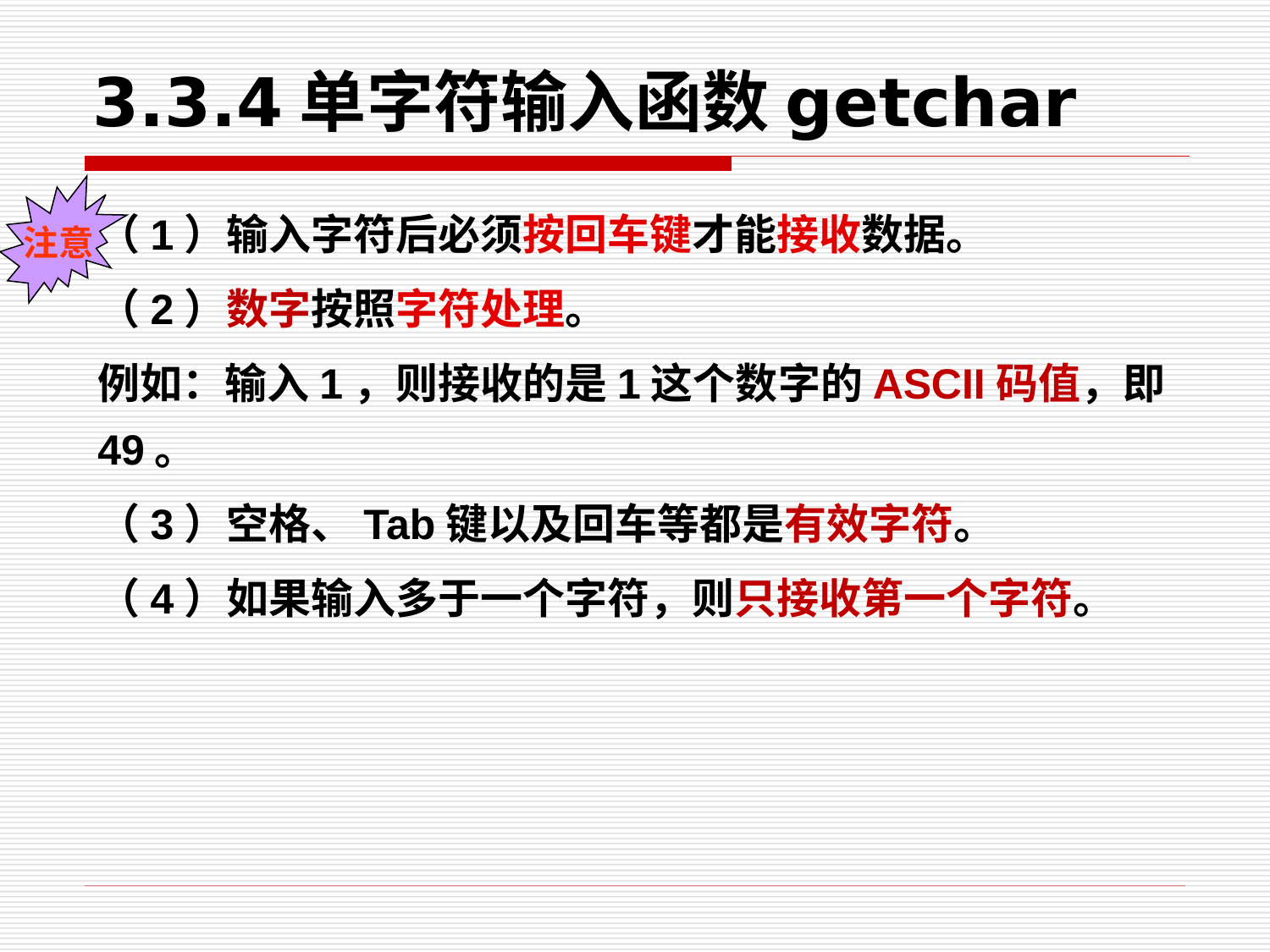

# 3.3.4单字符输入函数getchar
注意
（1）输入字符后必须按回车键才能接收数据。
（2）数字按照字符处理。
例如：输入1，则接收的是1这个数字的ASCII码值，即49。
（3）空格、Tab键以及回车等都是有效字符。
（4）如果输入多于一个字符，则只接收第一个字符。